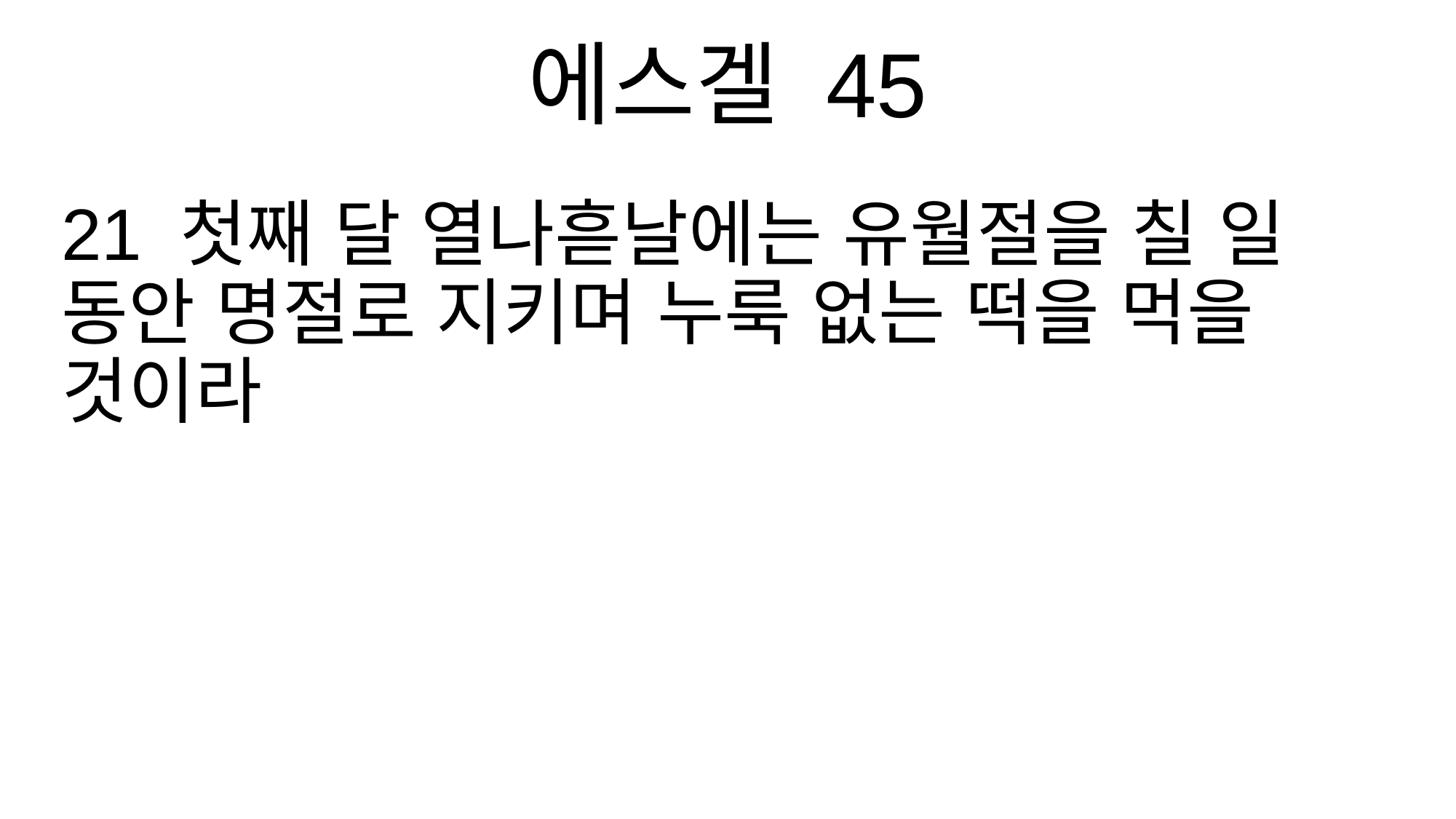

에스겔 45
21 첫째 달 열나흗날에는 유월절을 칠 일 동안 명절로 지키며 누룩 없는 떡을 먹을 것이라